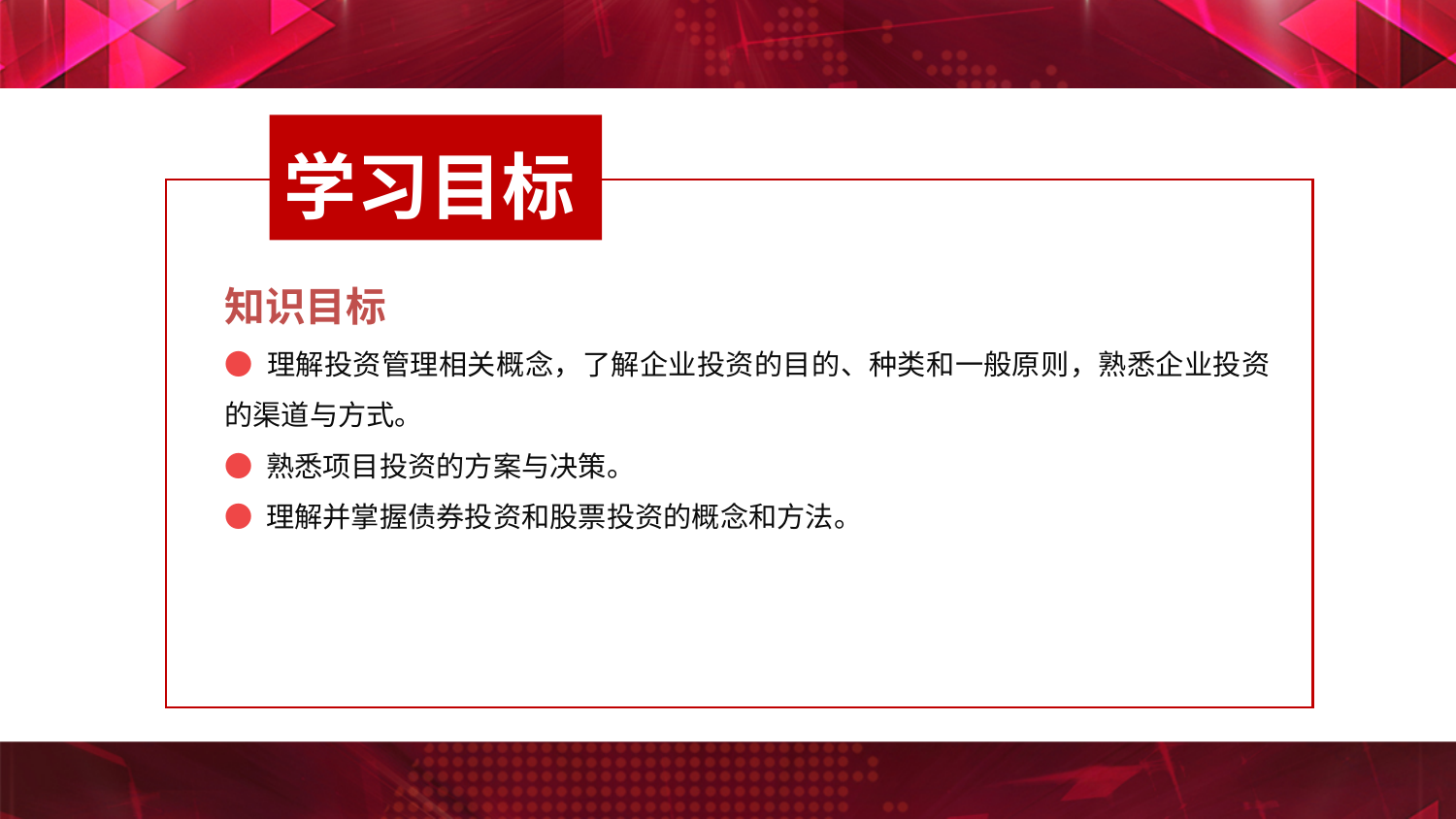

学习目标

知识目标
● 理解投资管理相关概念，了解企业投资的目的、种类和一般原则，熟悉企业投资的渠道与方式。
● 熟悉项目投资的方案与决策。
● 理解并掌握债券投资和股票投资的概念和方法。